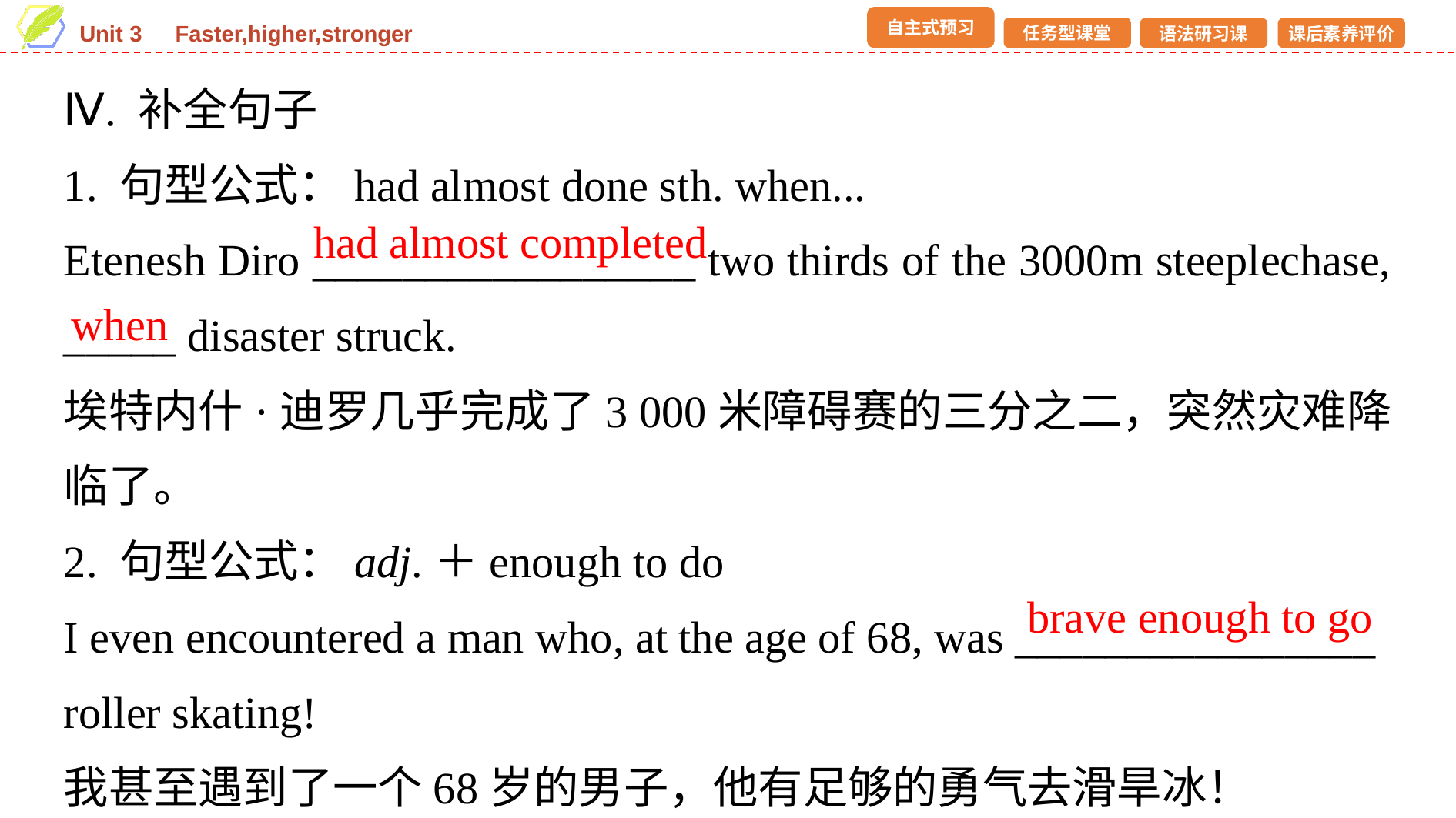

Ⅳ. 补全句子
1. 句型公式：had almost done sth. when...
Etenesh Diro _________________ two thirds of the 3000m steeplechase, _____ disaster struck.
埃特内什·迪罗几乎完成了3 000米障碍赛的三分之二，突然灾难降临了。
2. 句型公式：adj.＋enough to do
I even encountered a man who, at the age of 68, was ________________
roller skating!
我甚至遇到了一个68岁的男子，他有足够的勇气去滑旱冰！
had almost completed
when
brave enough to go